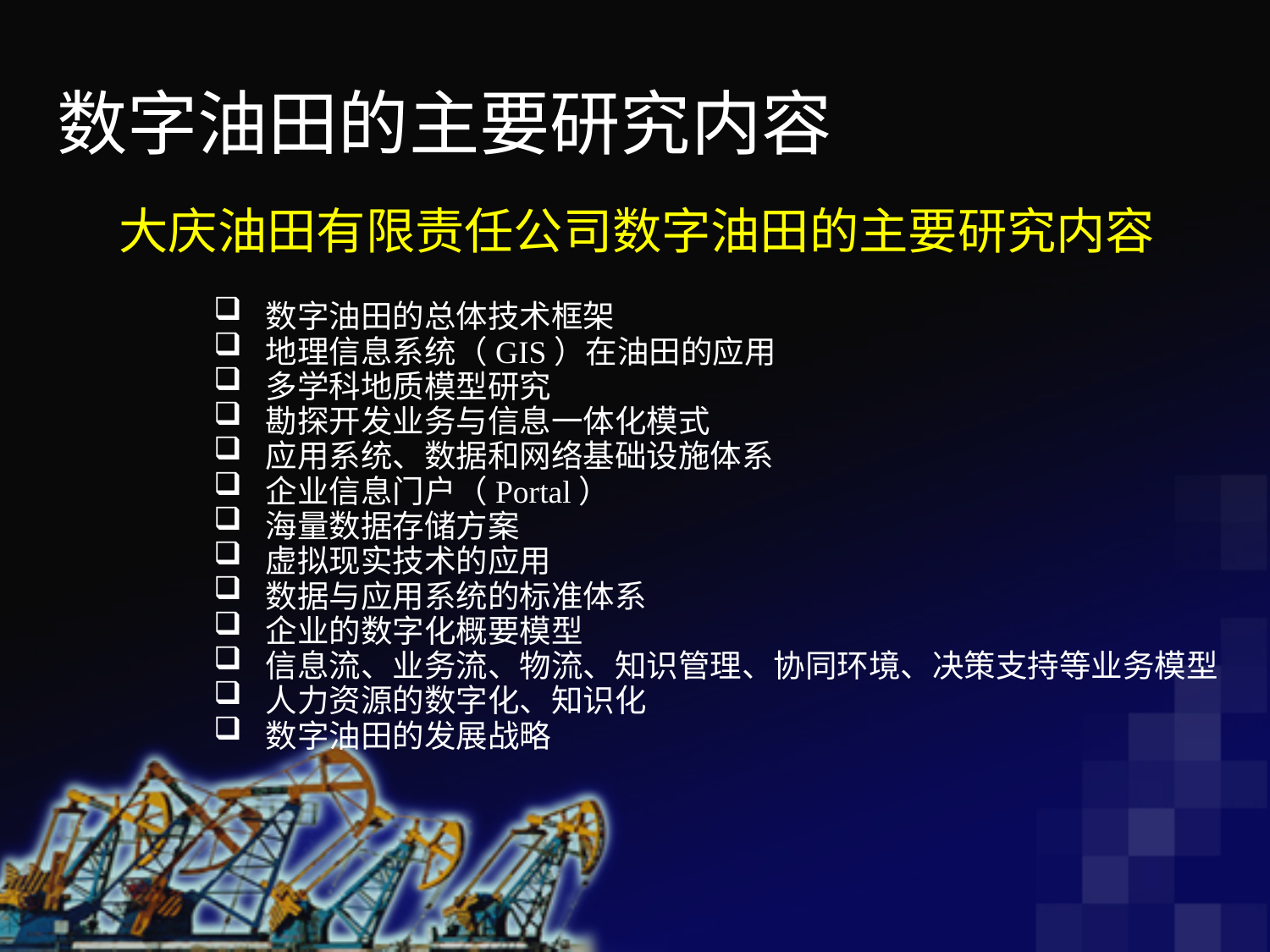

数字油田的主要研究内容
大庆油田有限责任公司数字油田的主要研究内容
  数字油田的总体技术框架
  地理信息系统（GIS）在油田的应用
  多学科地质模型研究
  勘探开发业务与信息一体化模式
  应用系统、数据和网络基础设施体系
  企业信息门户（Portal）
  海量数据存储方案
  虚拟现实技术的应用
  数据与应用系统的标准体系
  企业的数字化概要模型
  信息流、业务流、物流、知识管理、协同环境、决策支持等业务模型
  人力资源的数字化、知识化
  数字油田的发展战略